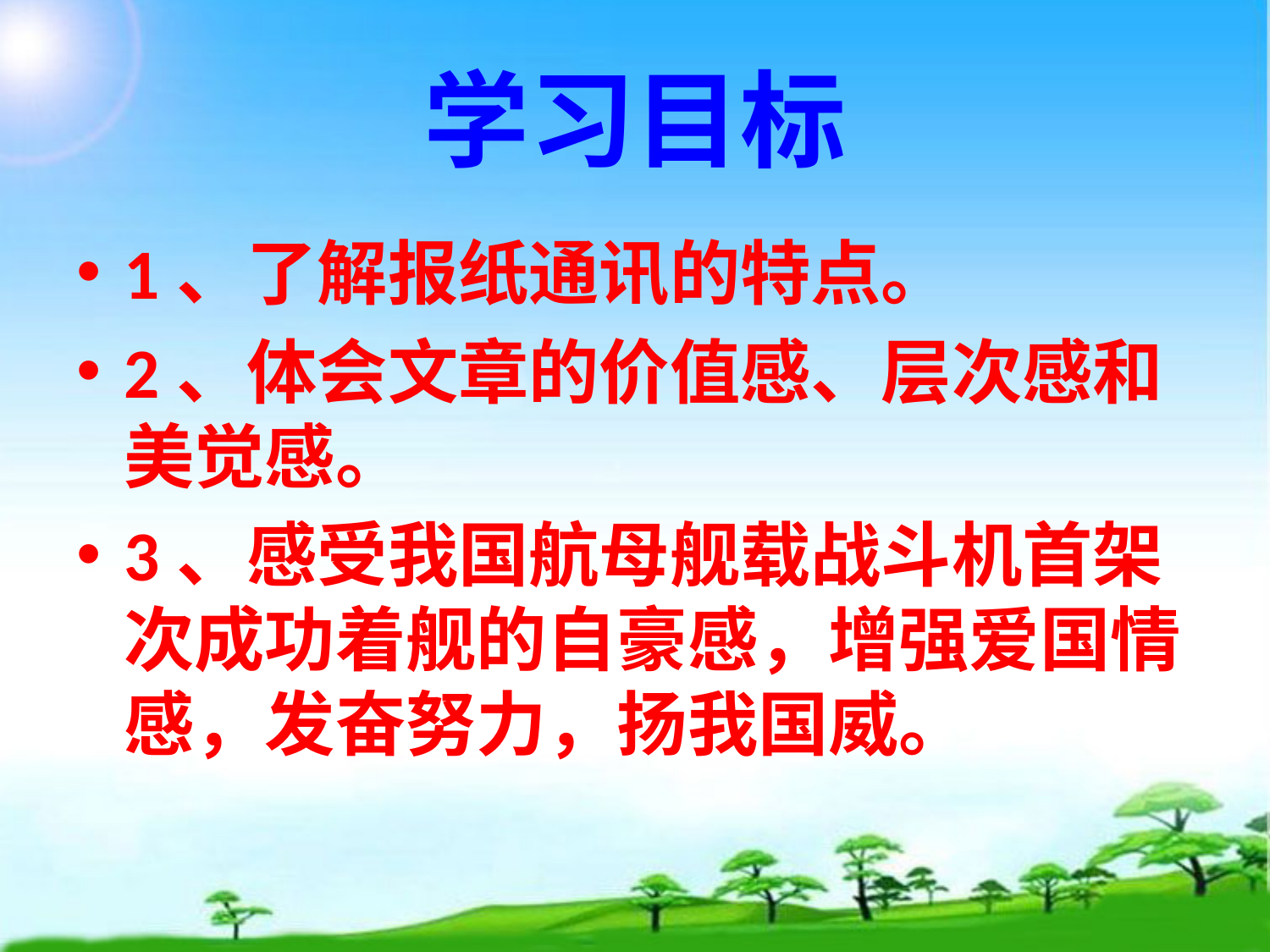

# 学习目标
1、了解报纸通讯的特点。
2、体会文章的价值感、层次感和美觉感。
3、感受我国航母舰载战斗机首架次成功着舰的自豪感，增强爱国情感，发奋努力，扬我国威。